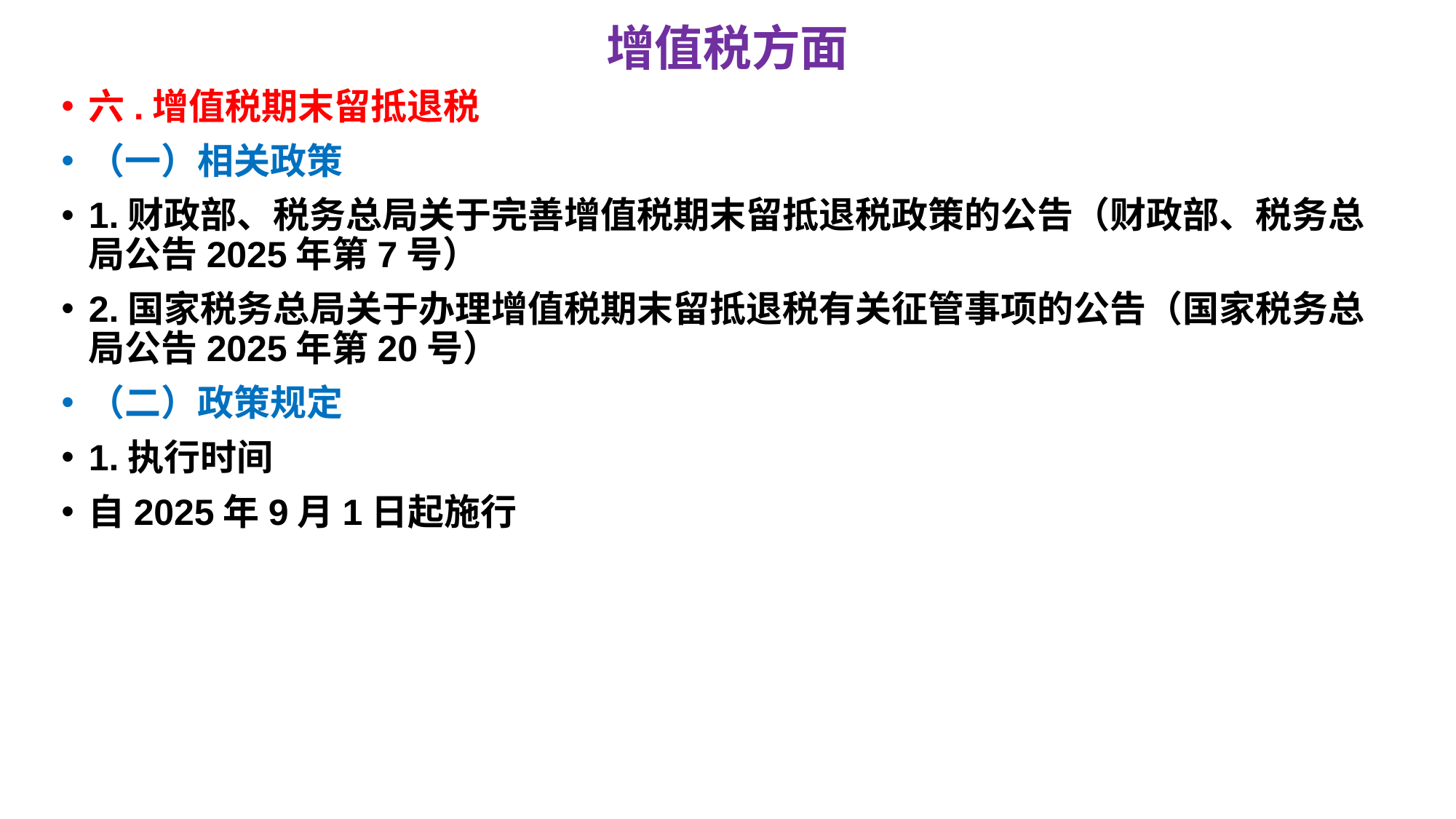

# 增值税方面
六.增值税期末留抵退税
（一）相关政策
1.财政部、税务总局关于完善增值税期末留抵退税政策的公告（财政部、税务总局公告2025年第7号）
2.国家税务总局关于办理增值税期末留抵退税有关征管事项的公告（国家税务总局公告2025年第20号）
（二）政策规定
1.执行时间
自2025年9月1日起施行